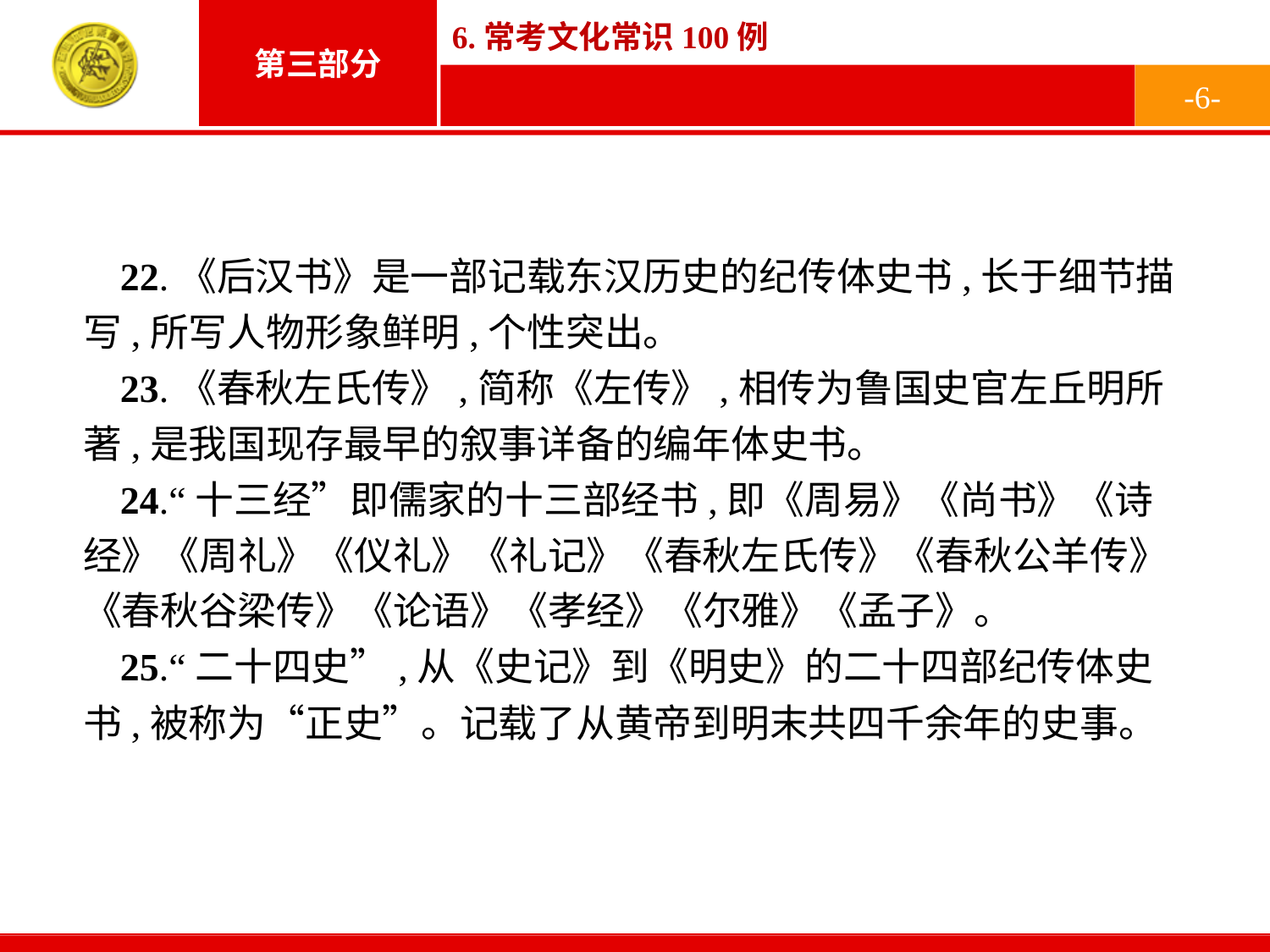

-6-
22.《后汉书》是一部记载东汉历史的纪传体史书,长于细节描写,所写人物形象鲜明,个性突出。
23.《春秋左氏传》,简称《左传》,相传为鲁国史官左丘明所著,是我国现存最早的叙事详备的编年体史书。
24.“十三经”即儒家的十三部经书,即《周易》《尚书》《诗经》《周礼》《仪礼》《礼记》《春秋左氏传》《春秋公羊传》《春秋谷梁传》《论语》《孝经》《尔雅》《孟子》。
25.“二十四史”,从《史记》到《明史》的二十四部纪传体史书,被称为“正史”。记载了从黄帝到明末共四千余年的史事。